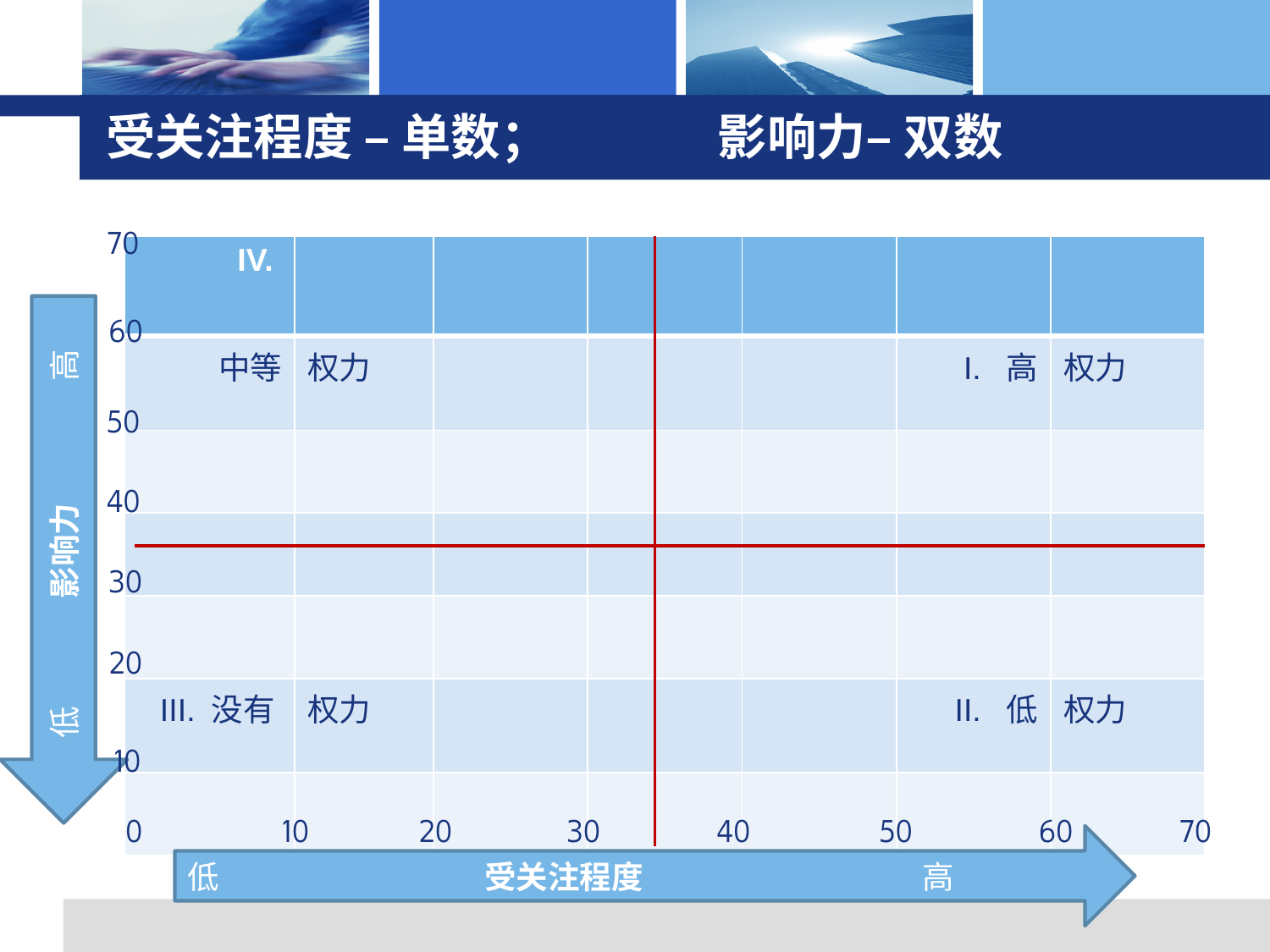

# 受关注程度 – 单数；               影响力– 双数
70
| IV. |  |  |  |  |  |  |
| --- | --- | --- | --- | --- | --- | --- |
| 中等 | 权力 |  |  |  | I. 高 | 权力 |
|  |  |  |  |  |  |  |
|  |  |  |  |  |  |  |
|  |  |  |  |  |  |  |
| III. 没有 | 权力 |  |  |  | II. 低 | 权力 |
|  |  |  |  |  |  |  |
低               影响力                 高
60
50
40
30
20
10
10
20
30
40
50
60
70
0
低		      受关注程度   		              高